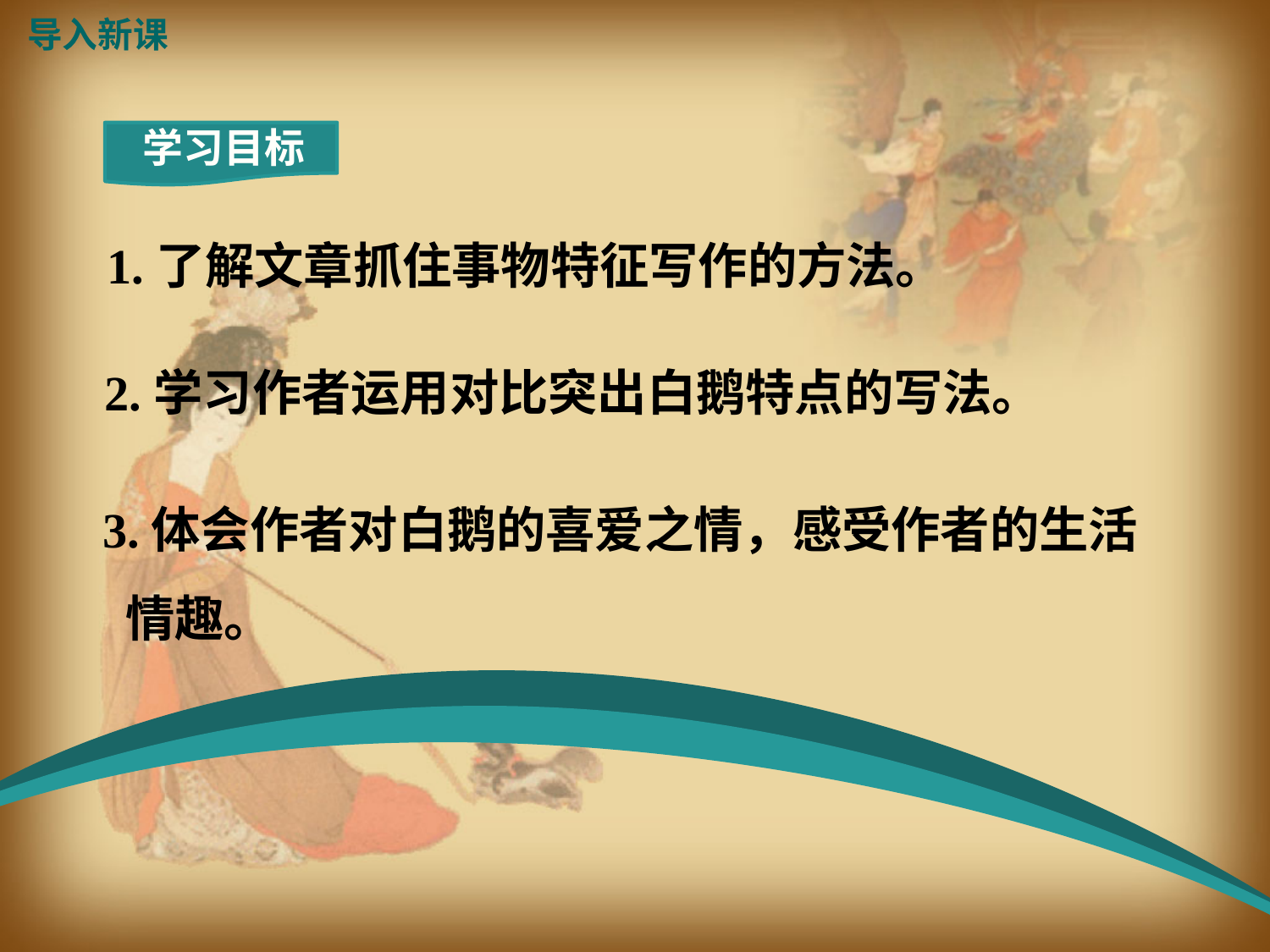

导入新课
学习目标

1.了解文章抓住事物特征写作的方法。
2.学习作者运用对比突出白鹅特点的写法。
3.体会作者对白鹅的喜爱之情，感受作者的生活
 情趣。